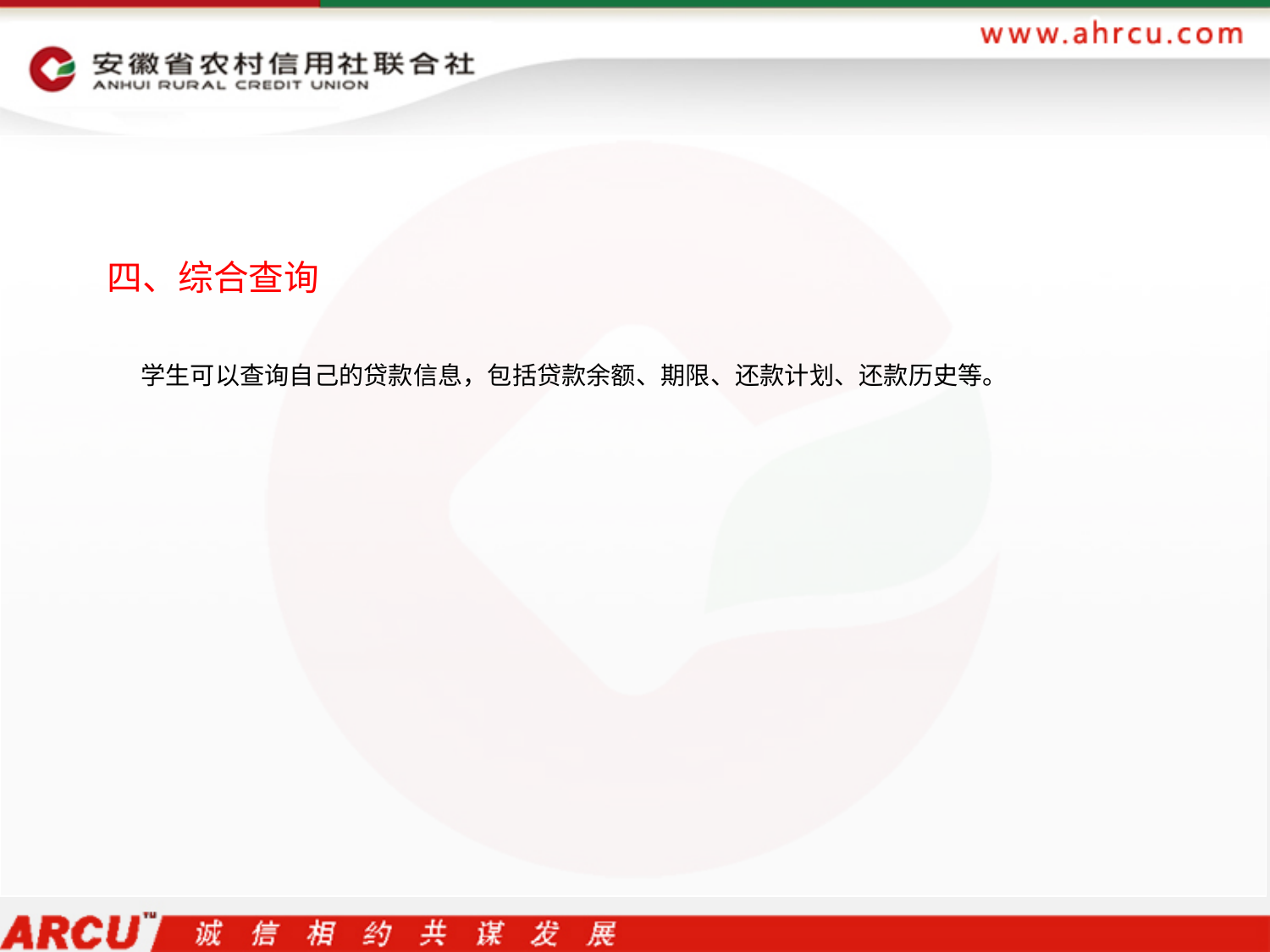

四、综合查询

     学生可以查询自己的贷款信息，包括贷款余额、期限、还款计划、还款历史等。